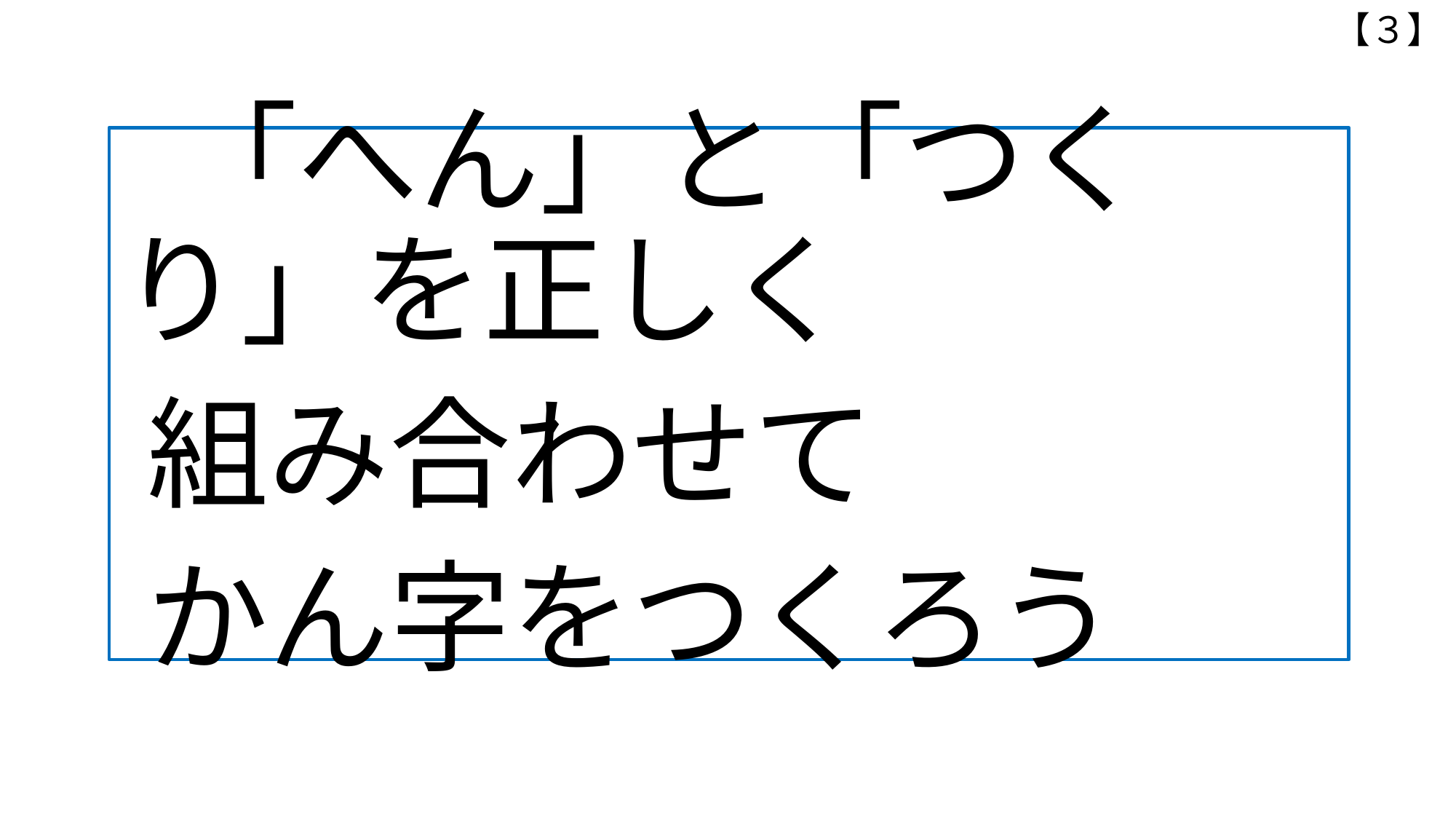

【３】
# 「へん」と「つくり」を正しく 　 組み合わせて 　 かん字をつくろう